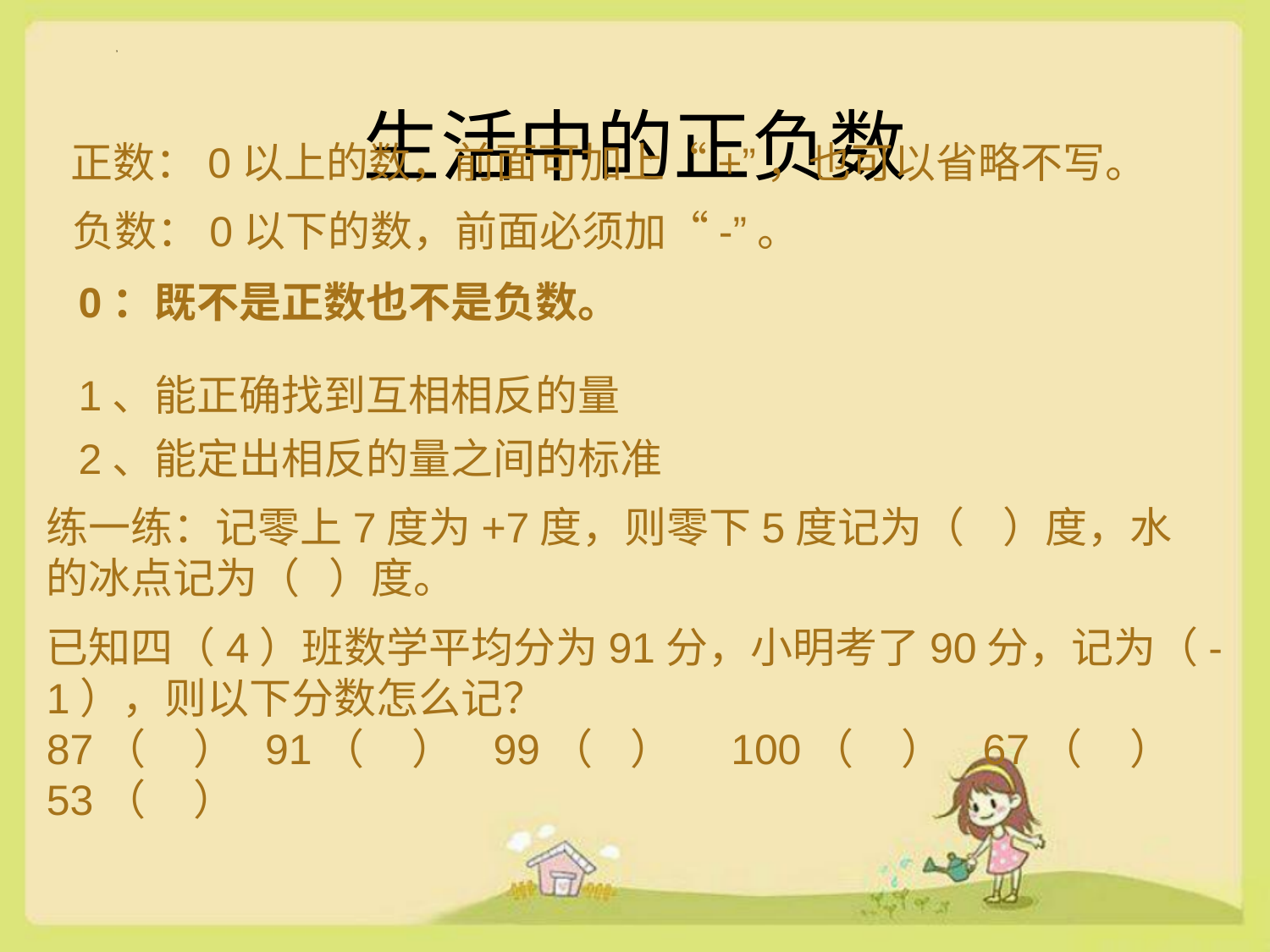

# 生活中的正负数
正数：0以上的数，前面可加上“+”，也可以省略不写。
负数：0以下的数，前面必须加“-”。
0：既不是正数也不是负数。
1、能正确找到互相相反的量
2、能定出相反的量之间的标准
练一练：记零上7度为+7度，则零下5度记为（    ）度，水的冰点记为（   ）度。

已知四（4）班数学平均分为91分，小明考了90分，记为（-1），则以下分数怎么记？
87（     ）  91（     ）   99（    ）     100（     ）   67（     ）     53（     ）